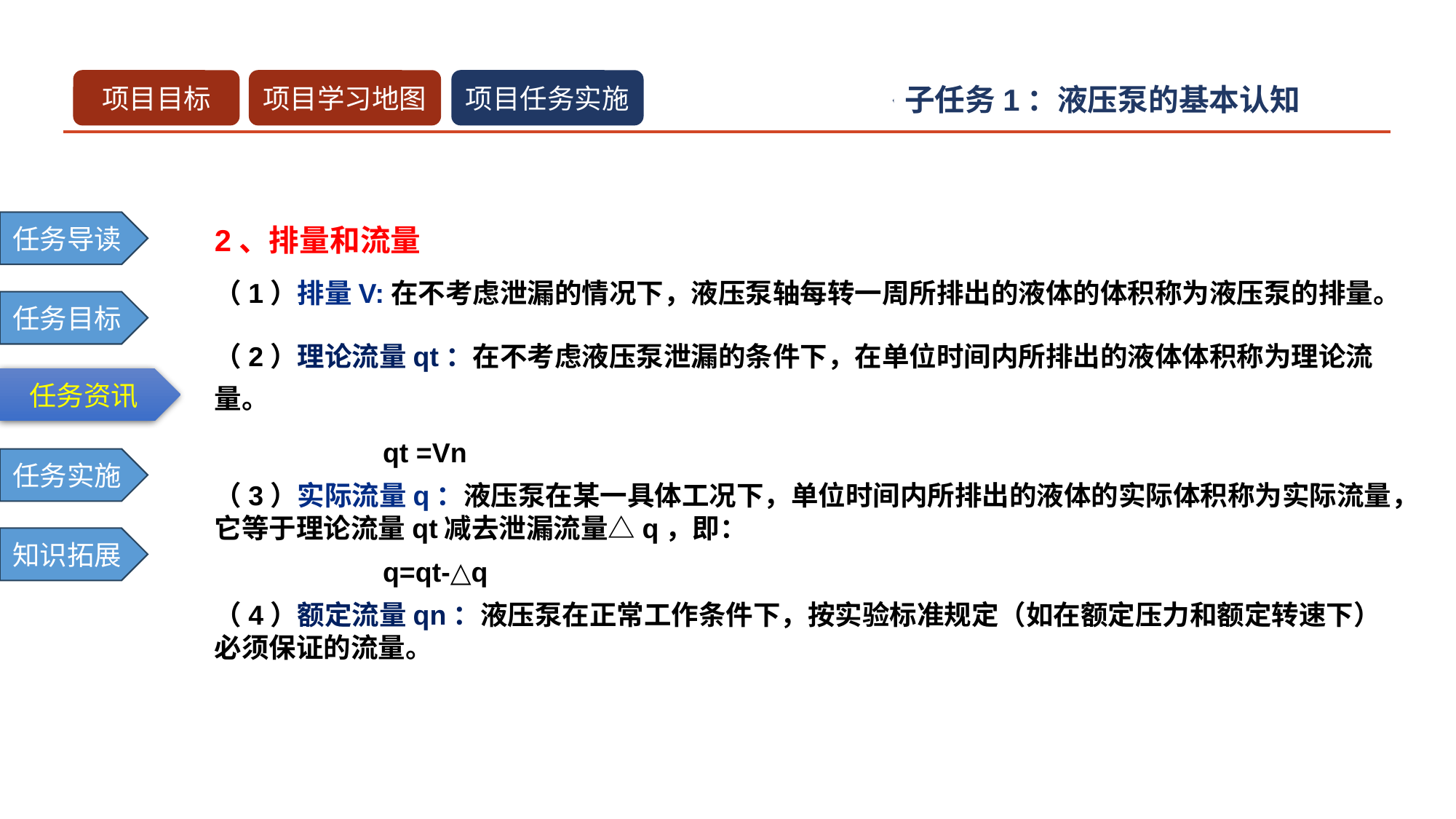

子任务1：液压泵的基本认知
2、排量和流量
（1）排量V:在不考虑泄漏的情况下，液压泵轴每转一周所排出的液体的体积称为液压泵的排量。
（2）理论流量qt：在不考虑液压泵泄漏的条件下，在单位时间内所排出的液体体积称为理论流量。
                      qt =Vn
（3）实际流量q：液压泵在某一具体工况下，单位时间内所排出的液体的实际体积称为实际流量，它等于理论流量qt减去泄漏流量△q，即：
                      q=qt-△q
（4）额定流量qn：液压泵在正常工作条件下，按实验标准规定（如在额定压力和额定转速下）必须保证的流量。